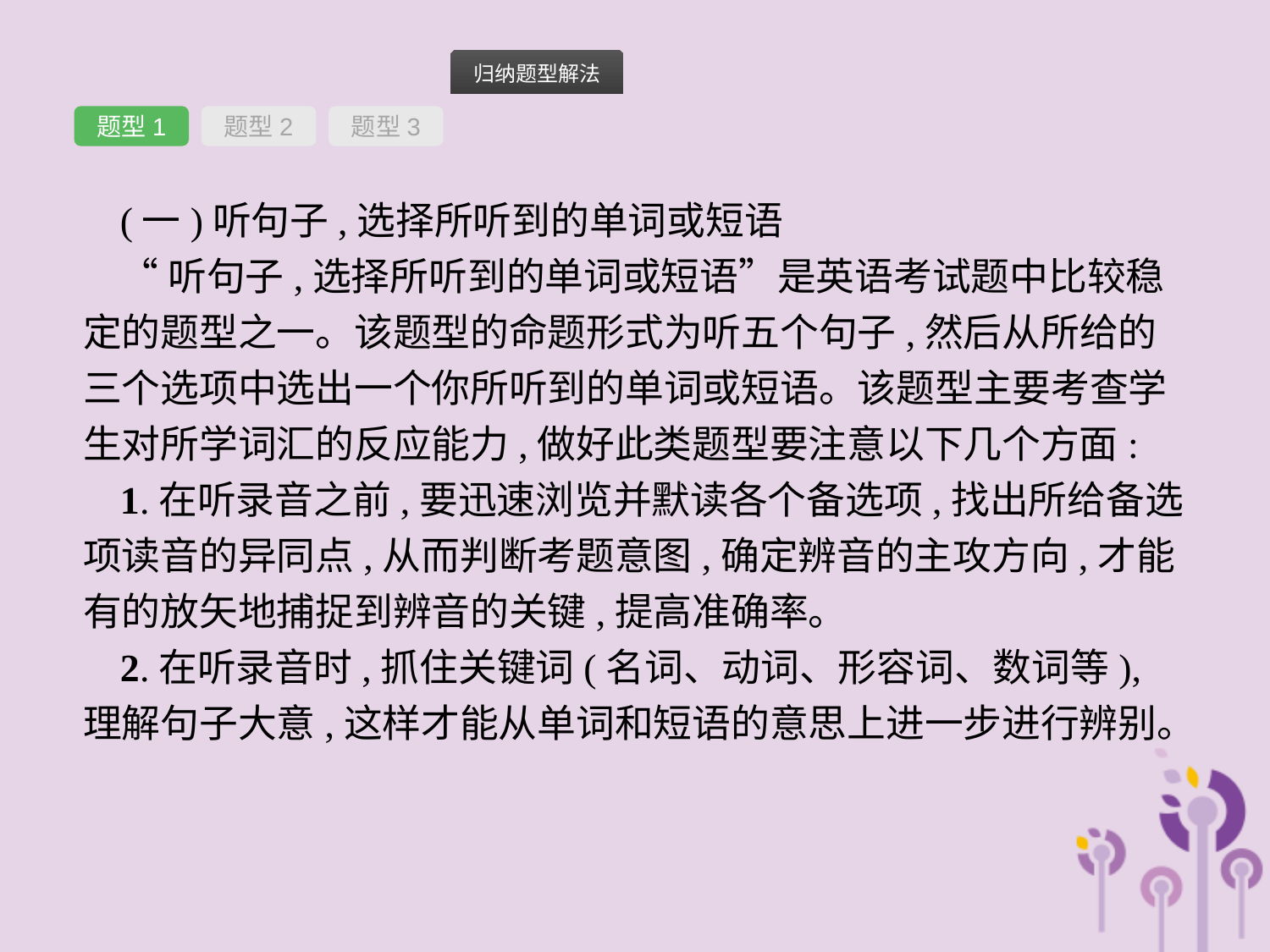

题型1
题型2
题型3
(一)听句子,选择所听到的单词或短语
“听句子,选择所听到的单词或短语”是英语考试题中比较稳定的题型之一。该题型的命题形式为听五个句子,然后从所给的三个选项中选出一个你所听到的单词或短语。该题型主要考查学生对所学词汇的反应能力,做好此类题型要注意以下几个方面:
1.在听录音之前,要迅速浏览并默读各个备选项,找出所给备选项读音的异同点,从而判断考题意图,确定辨音的主攻方向,才能有的放矢地捕捉到辨音的关键,提高准确率。
2.在听录音时,抓住关键词(名词、动词、形容词、数词等),理解句子大意,这样才能从单词和短语的意思上进一步进行辨别。